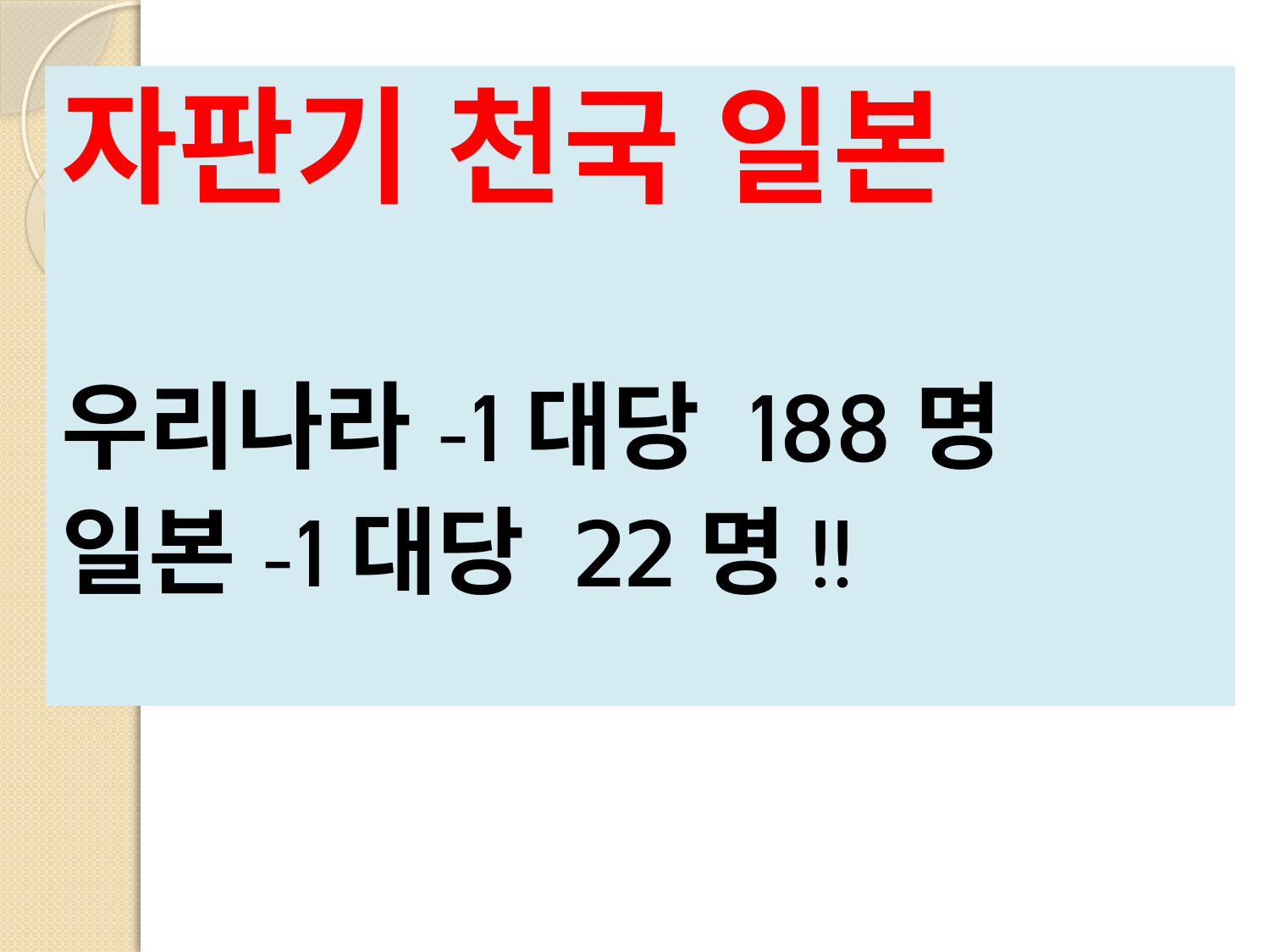

# 돈으로 하는 것은?
자판기 천국 일본

우리나라-1대당 188명
일본-1대당 22명!!
물건사기~!
사람이 없는 곳에서의 물건은?
자판기로~!